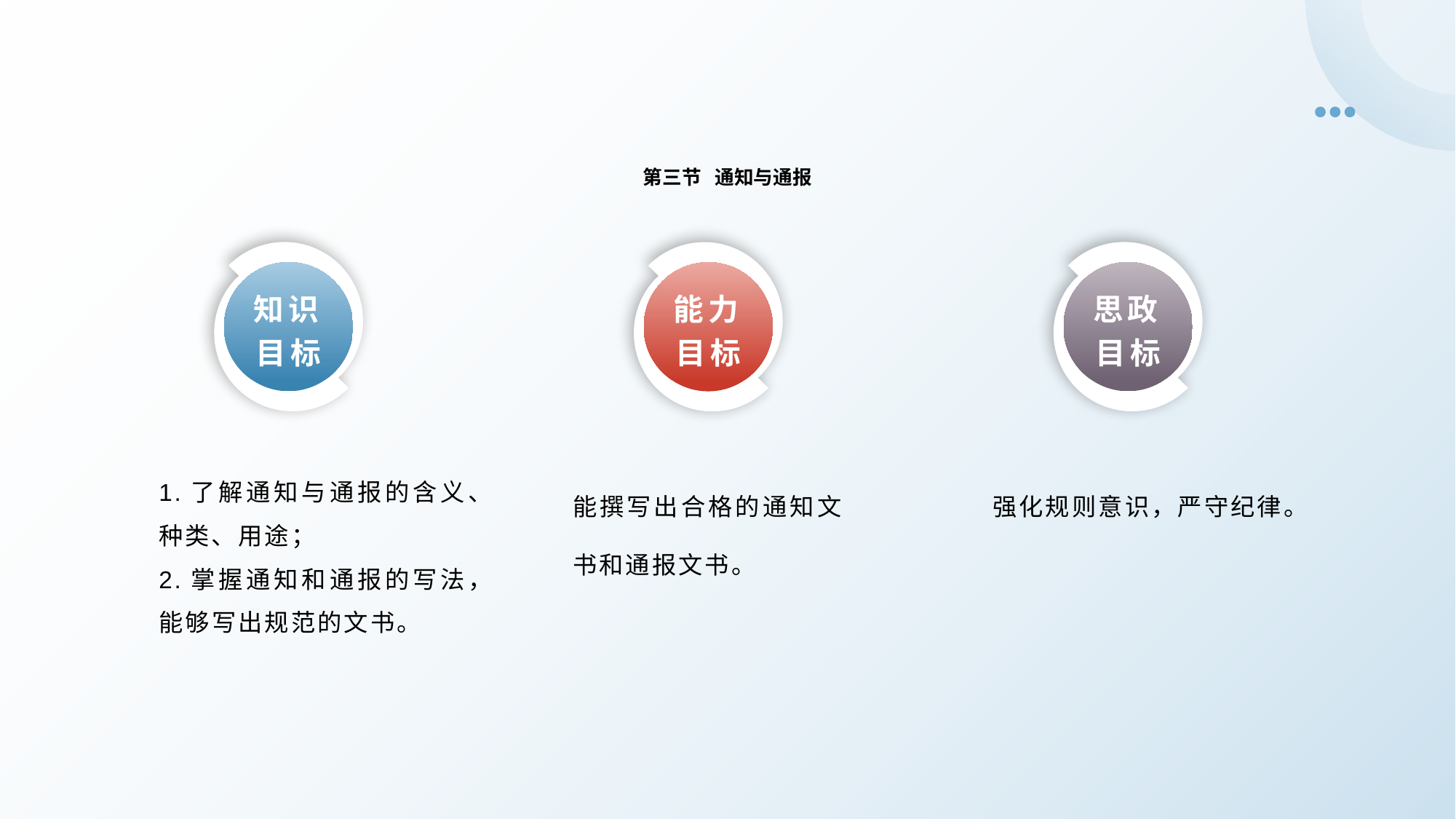

第三节   通知与通报

知识目标
思政目标
能力目标
1.了解通知与通报的含义、种类、用途；
2.掌握通知和通报的写法，能够写出规范的文书。
强化规则意识，严守纪律。
能撰写出合格的通知文书和通报文书。